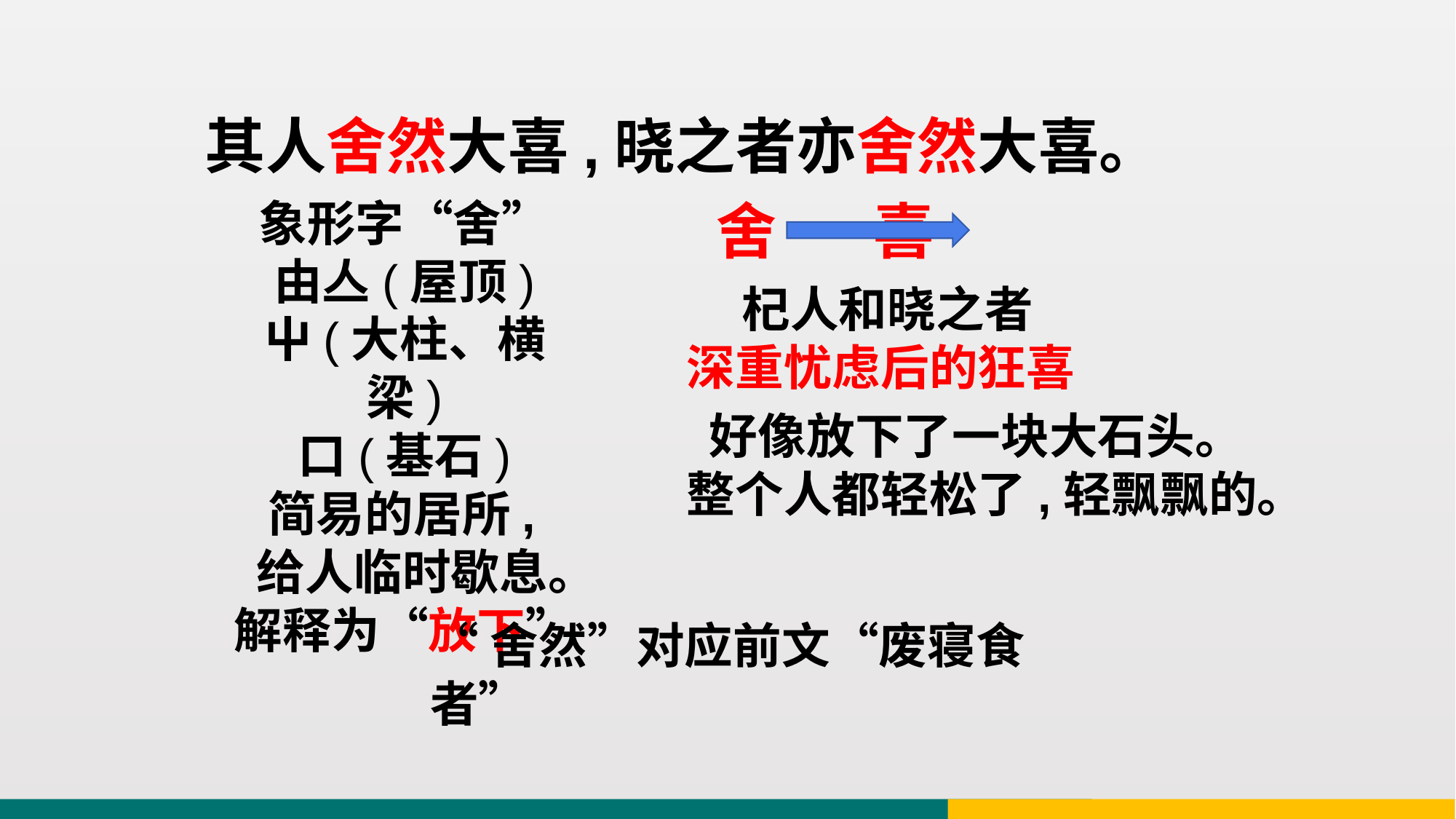

其人舍然大喜,晓之者亦舍然大喜。
象形字“舍”
由亼(屋顶)
屮(大柱、横梁)
口(基石)
  简易的居所,
 给人临时歇息。
解释为“放下”
舍       喜

杞人和晓之者
深重忧虑后的狂喜
 好像放下了一块大石头。
整个人都轻松了,轻飘飘的。
“舍然”对应前文“废寝食者”